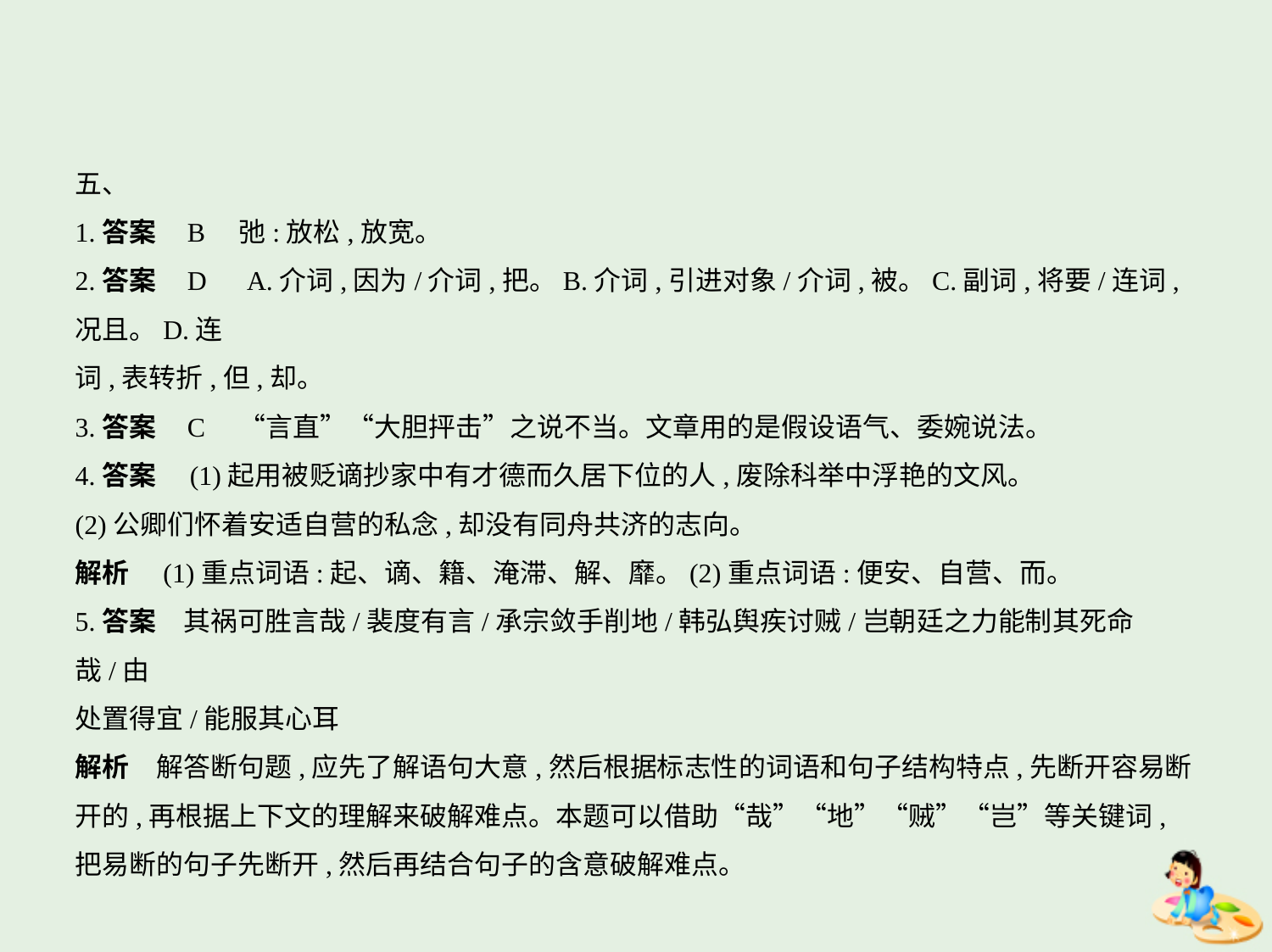

五、
1.答案    B　弛:放松,放宽。
2.答案    D　A.介词,因为/介词,把。B.介词,引进对象/介词,被。C.副词,将要/连词,况且。D.连
词,表转折,但,却。
3.答案    C　“言直”“大胆抨击”之说不当。文章用的是假设语气、委婉说法。
4.答案　(1)起用被贬谪抄家中有才德而久居下位的人,废除科举中浮艳的文风。
(2)公卿们怀着安适自营的私念,却没有同舟共济的志向。
解析　(1)重点词语:起、谪、籍、淹滞、解、靡。(2)重点词语:便安、自营、而。
5.答案　其祸可胜言哉/裴度有言/承宗敛手削地/韩弘舆疾讨贼/岂朝廷之力能制其死命哉/由
处置得宜/能服其心耳
解析　解答断句题,应先了解语句大意,然后根据标志性的词语和句子结构特点,先断开容易断
开的,再根据上下文的理解来破解难点。本题可以借助“哉”“地”“贼”“岂”等关键词,
把易断的句子先断开,然后再结合句子的含意破解难点。